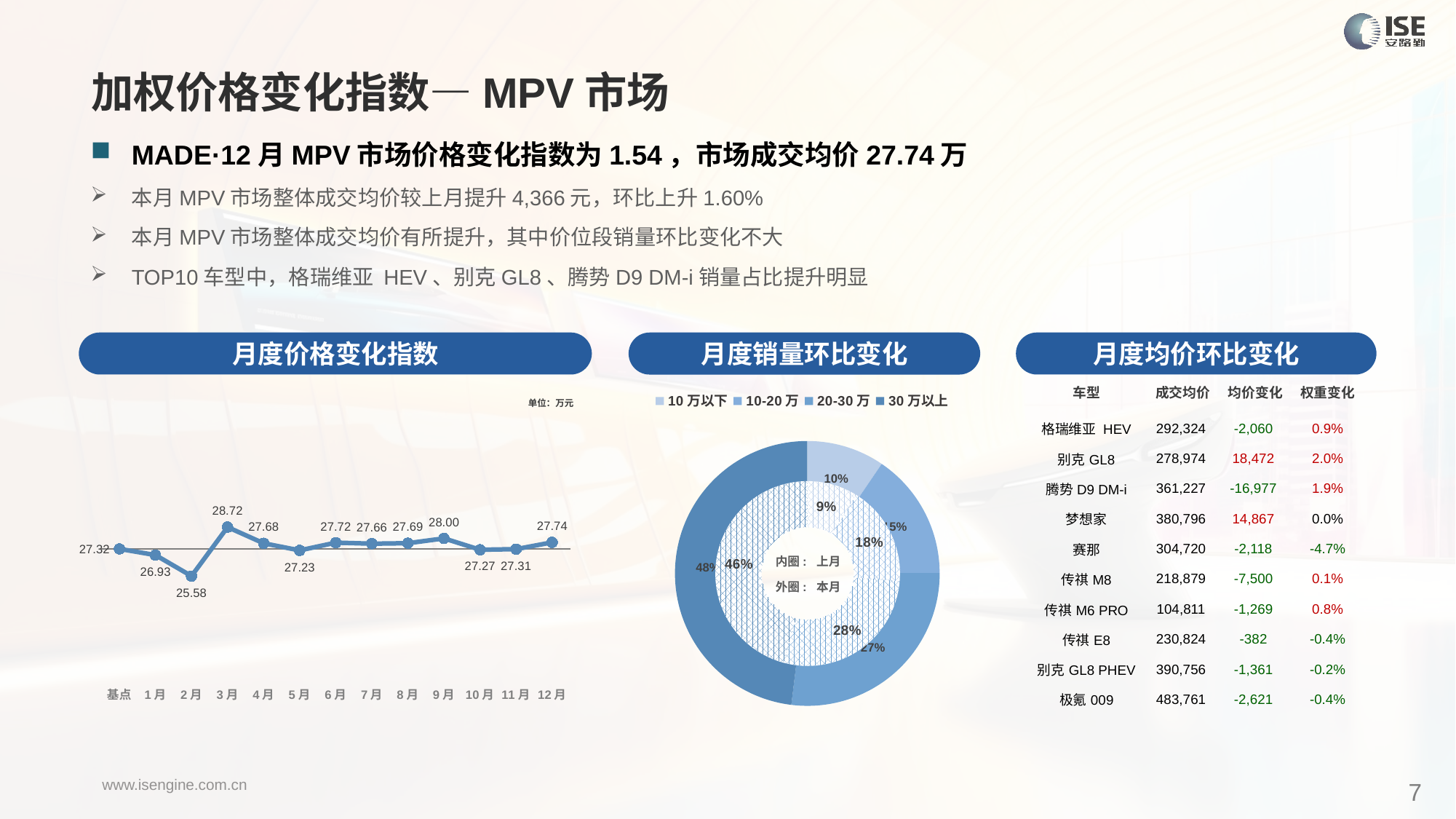

加权价格变化指数—MPV市场
MADE·12月MPV市场价格变化指数为1.54，市场成交均价27.74万
本月MPV市场整体成交均价较上月提升4,366元，环比上升1.60%
本月MPV市场整体成交均价有所提升，其中价位段销量环比变化不大
TOP10车型中，格瑞维亚 HEV、别克GL8、腾势D9 DM-i销量占比提升明显
月度价格变化指数

月度均价环比变化

月度销量环比变化

| 车型 | 成交均价 | 均价变化 | 权重变化 |
| --- | --- | --- | --- |
| 格瑞维亚 HEV | 292,324 | -2,060 | 0.9% |
| 别克GL8 | 278,974 | 18,472 | 2.0% |
| 腾势D9 DM-i | 361,227 | -16,977 | 1.9% |
| 梦想家 | 380,796 | 14,867 | 0.0% |
| 赛那 | 304,720 | -2,118 | -4.7% |
| 传祺M8 | 218,879 | -7,500 | 0.1% |
| 传祺M6 PRO | 104,811 | -1,269 | 0.8% |
| 传祺E8 | 230,824 | -382 | -0.4% |
| 别克GL8 PHEV | 390,756 | -1,361 | -0.2% |
| 极氪009 | 483,761 | -2,621 | -0.4% |

### Chart

| Category | Y2024 |
|---|---|
| 基点 | 0.0 |
| 1月 | -1.4508803939342396 |
| 2月 | -6.37 |
| 3月 | 5.11 |
| 4月 | 1.32 |
| 5月 | -0.35 |
| 6月 | 1.47 |
| 7月 | 1.23 |
| 8月 | 1.34 |
| 9月 | 2.47 |
| 10月 | -0.2 |
| 11月 | -0.06 |
| 12月 | 1.54 |

### Chart

| Category | 销量 |
|---|---|
| 10万以下 | 9569.0 |
| 10-20万 | 15547.000000001834 |
| 20-30万 | 27165.00000000264 |
| 30万以上 | 48392.00000000168 |
单位：万元

### Chart

| Category | 销量 |
|---|---|
| 10万以下 | 7061.0 |
| 10-20万 | 14100.0 |
| 20-30万 | 22377.0 |
| 30万以上 | 36759.0 |
内圈:  上月
外圈:  本月
7